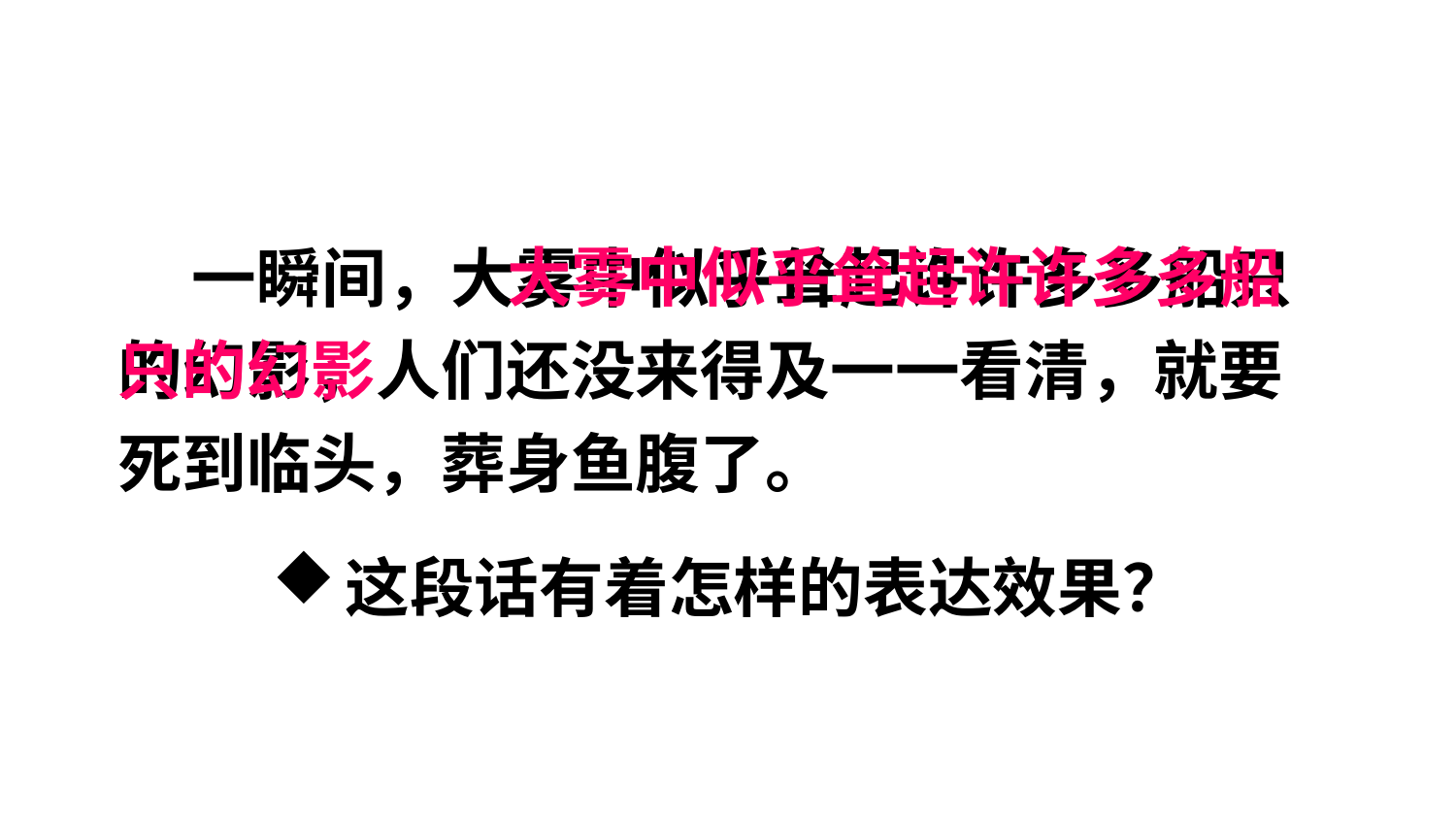

大雾中似乎耸起许许多多船
    一瞬间，大雾中似乎耸起许许多多船只的幻影，人们还没来得及一一看清，就要死到临头，葬身鱼腹了。

只的幻影

这段话有着怎样的表达效果？